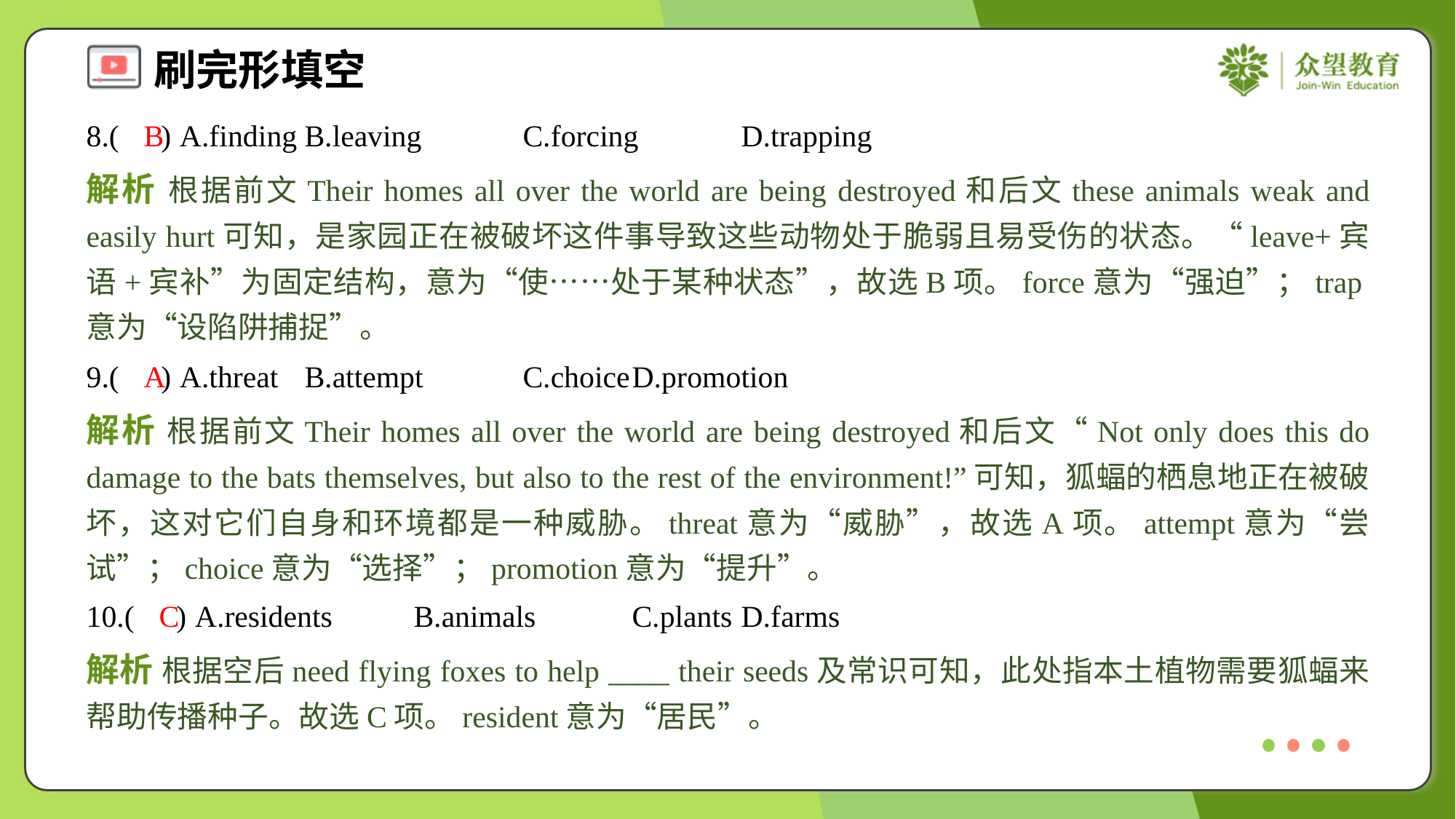

8.(     ) A.finding	B.leaving	C.forcing	D.trapping
B
解析 根据前文Their homes all over the world are being destroyed和后文these animals weak and easily hurt可知，是家园正在被破坏这件事导致这些动物处于脆弱且易受伤的状态。“leave+宾语+宾补”为固定结构，意为“使……处于某种状态”，故选B项。force意为“强迫”；trap意为“设陷阱捕捉”。
9.(     ) A.threat	B.attempt	C.choice	D.promotion
A
解析 根据前文Their homes all over the world are being destroyed和后文“Not only does this do damage to the bats themselves, but also to the rest of the environment!”可知，狐蝠的栖息地正在被破坏，这对它们自身和环境都是一种威胁。threat意为“威胁”，故选A项。attempt意为“尝试”；choice意为“选择”；promotion意为“提升”。
10.(     ) A.residents	B.animals	C.plants	D.farms
C
解析 根据空后need flying foxes to help ____ their seeds及常识可知，此处指本土植物需要狐蝠来帮助传播种子。故选C项。resident意为“居民”。